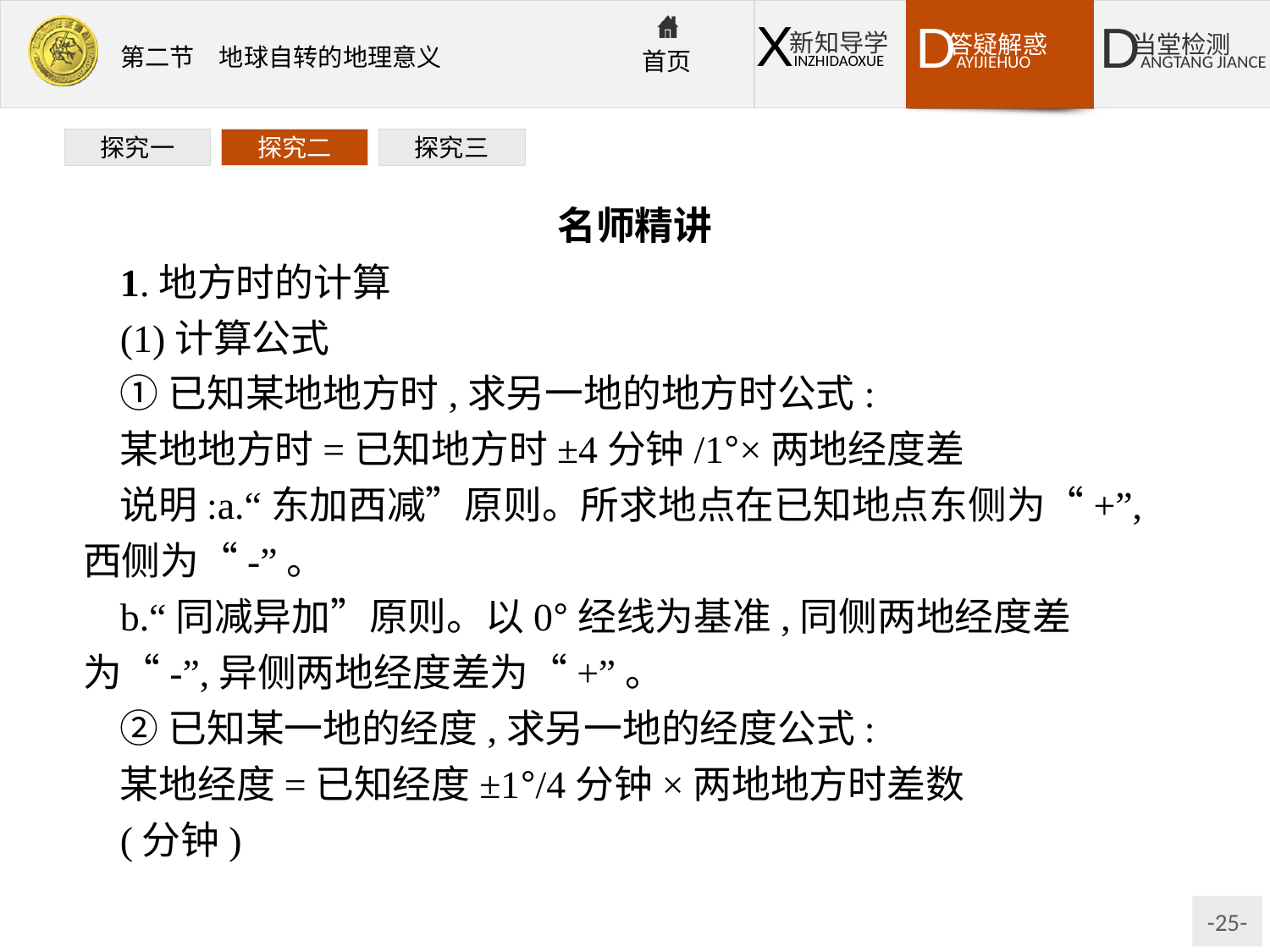

探究一
探究二
探究三
名师精讲
1.地方时的计算
(1)计算公式
①已知某地地方时,求另一地的地方时公式:
某地地方时=已知地方时±4分钟/1°×两地经度差
说明:a.“东加西减”原则。所求地点在已知地点东侧为“+”,西侧为“-”。
b.“同减异加”原则。以0°经线为基准,同侧两地经度差为“-”,异侧两地经度差为“+”。
②已知某一地的经度,求另一地的经度公式:
某地经度=已知经度±1°/4分钟×两地地方时差数
(分钟)